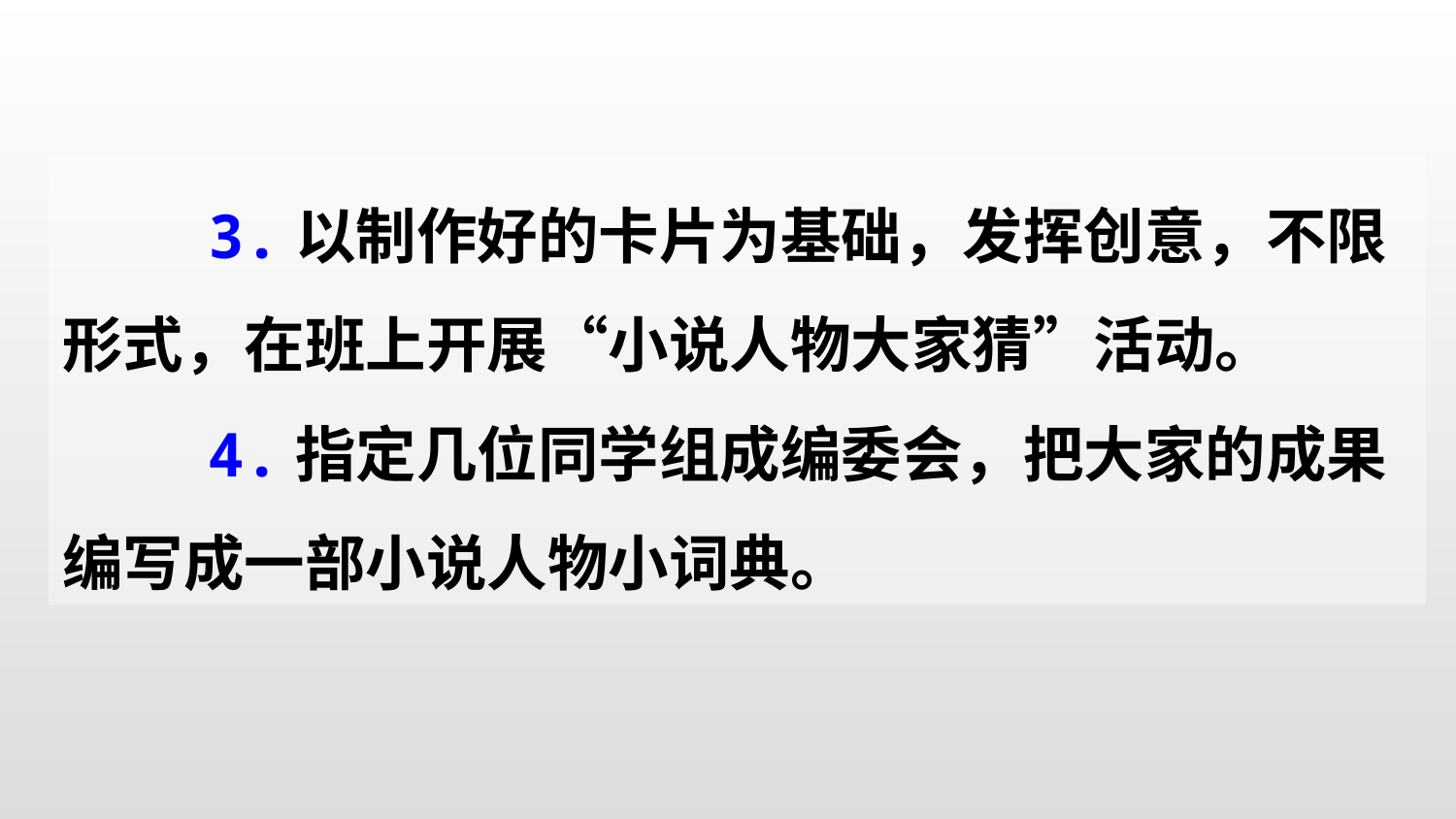

3.以制作好的卡片为基础，发挥创意，不限形式，在班上开展“小说人物大家猜”活动。
    4.指定几位同学组成编委会，把大家的成果编写成一部小说人物小词典。